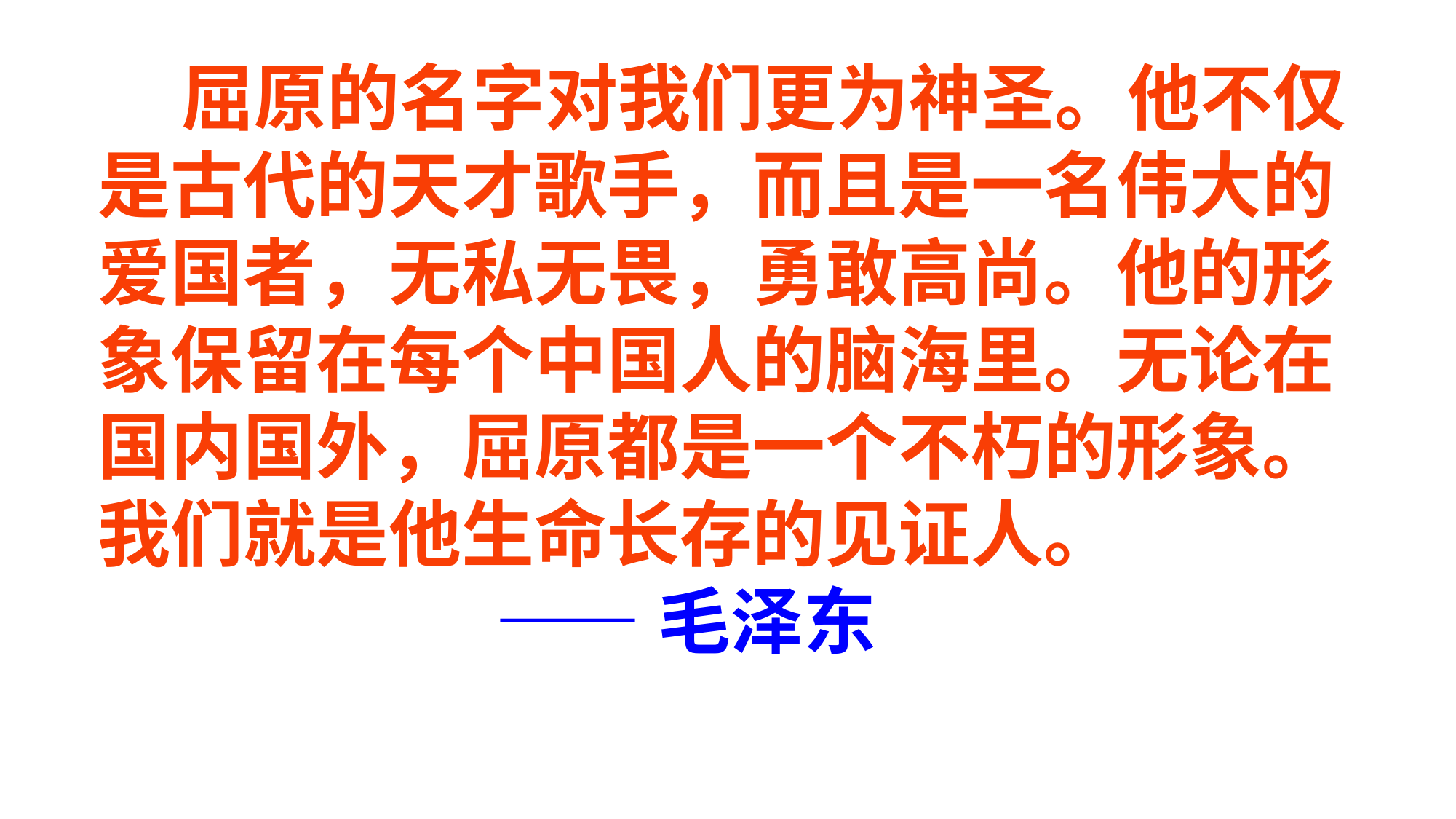

屈原的名字对我们更为神圣。他不仅是古代的天才歌手，而且是一名伟大的爱国者，无私无畏，勇敢高尚。他的形象保留在每个中国人的脑海里。无论在国内国外，屈原都是一个不朽的形象。我们就是他生命长存的见证人。
                        ——毛泽东